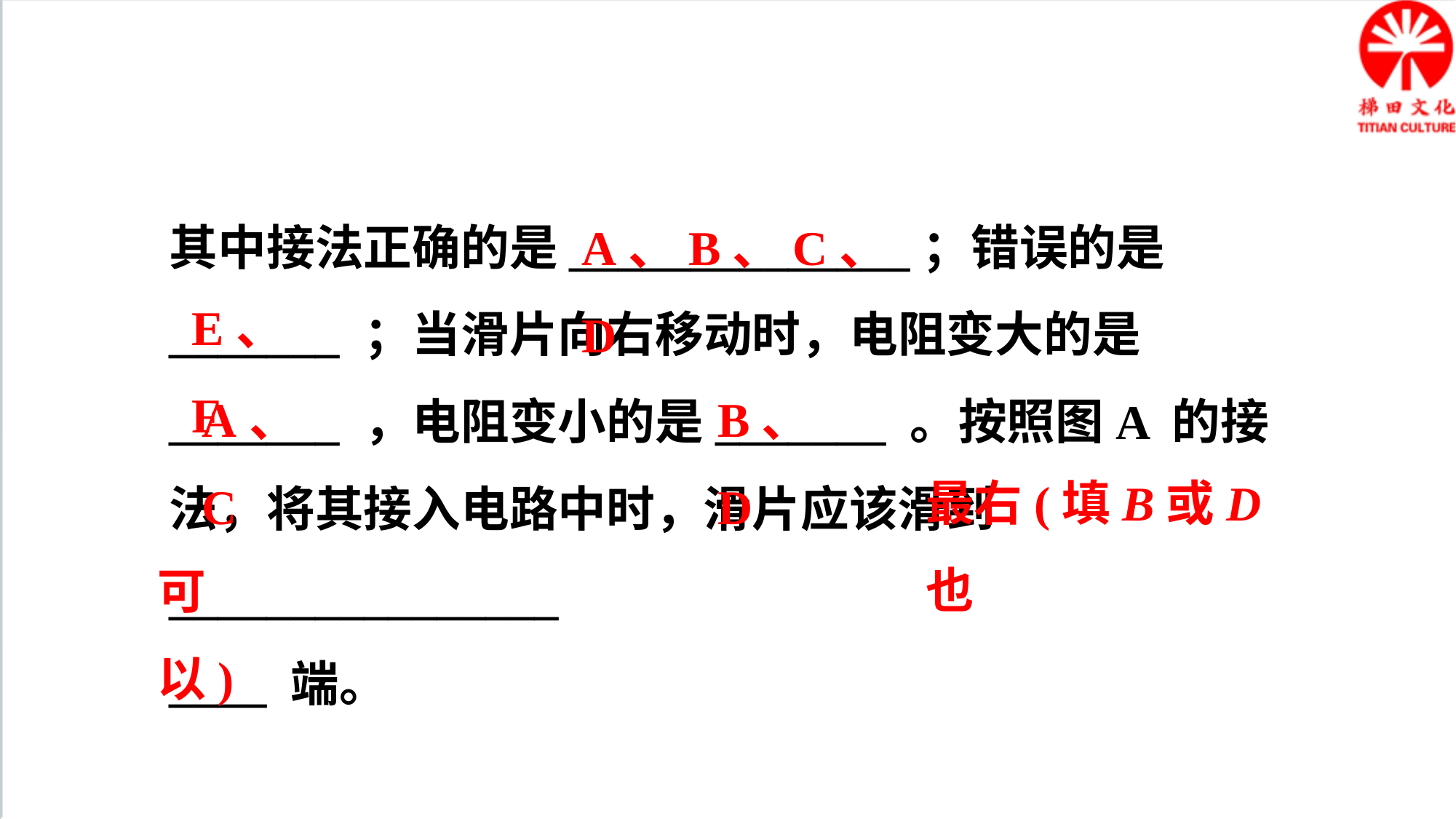

其中接法正确的是______________；错误的是_______ ；当滑片向右移动时，电阻变大的是_______ ，电阻变小的是_______ 。按照图A 的接法，将其接入电路中时，滑片应该滑到________________
____ 端。
A、B、C、D
E、F
B、D
A、C
最右(填B或D 也
可以)